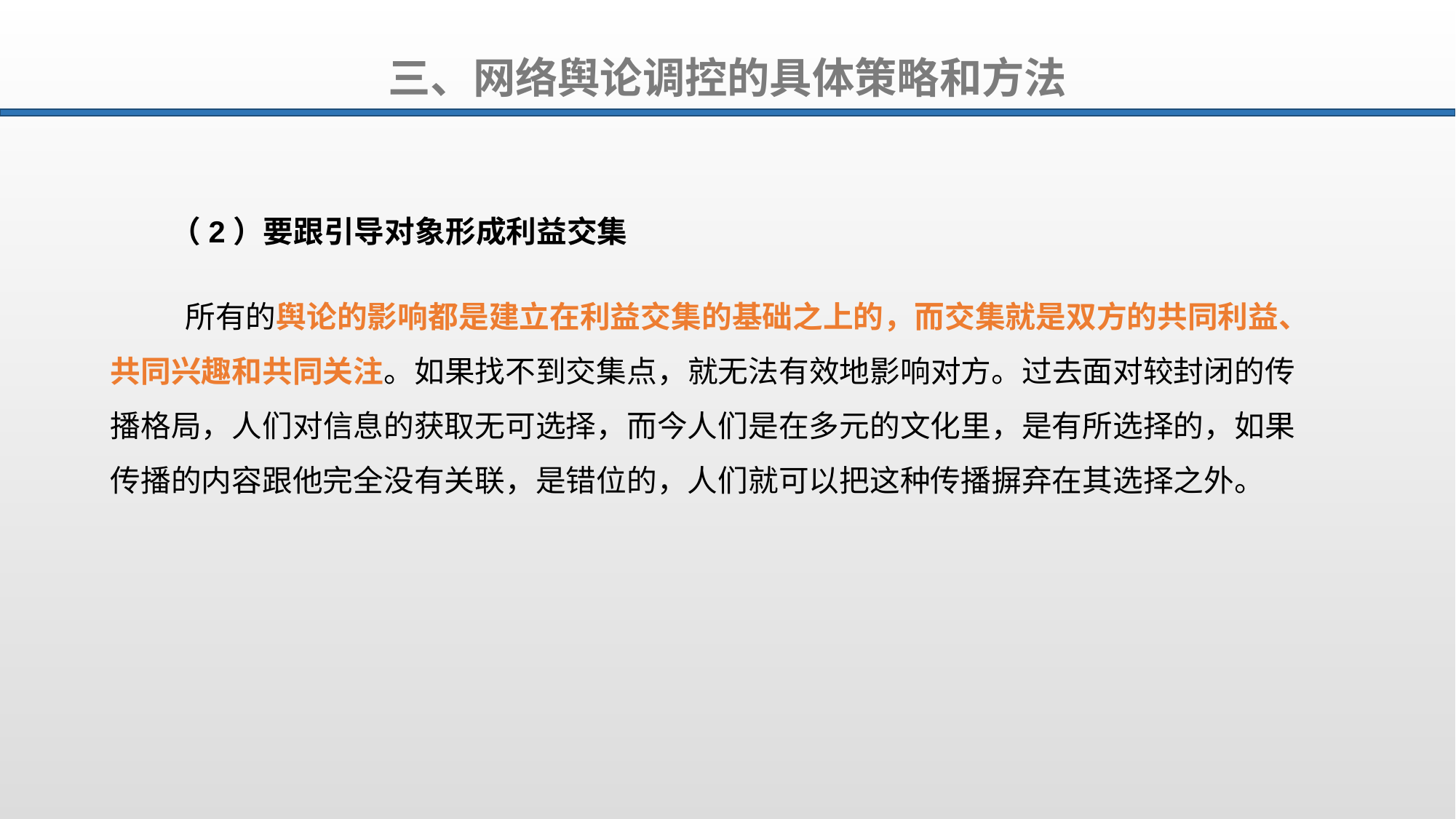

三、网络舆论调控的具体策略和方法

（2）要跟引导对象形成利益交集
 所有的舆论的影响都是建立在利益交集的基础之上的，而交集就是双方的共同利益、共同兴趣和共同关注。如果找不到交集点，就无法有效地影响对方。过去面对较封闭的传播格局，人们对信息的获取无可选择，而今人们是在多元的文化里，是有所选择的，如果传播的内容跟他完全没有关联，是错位的，人们就可以把这种传播摒弃在其选择之外。